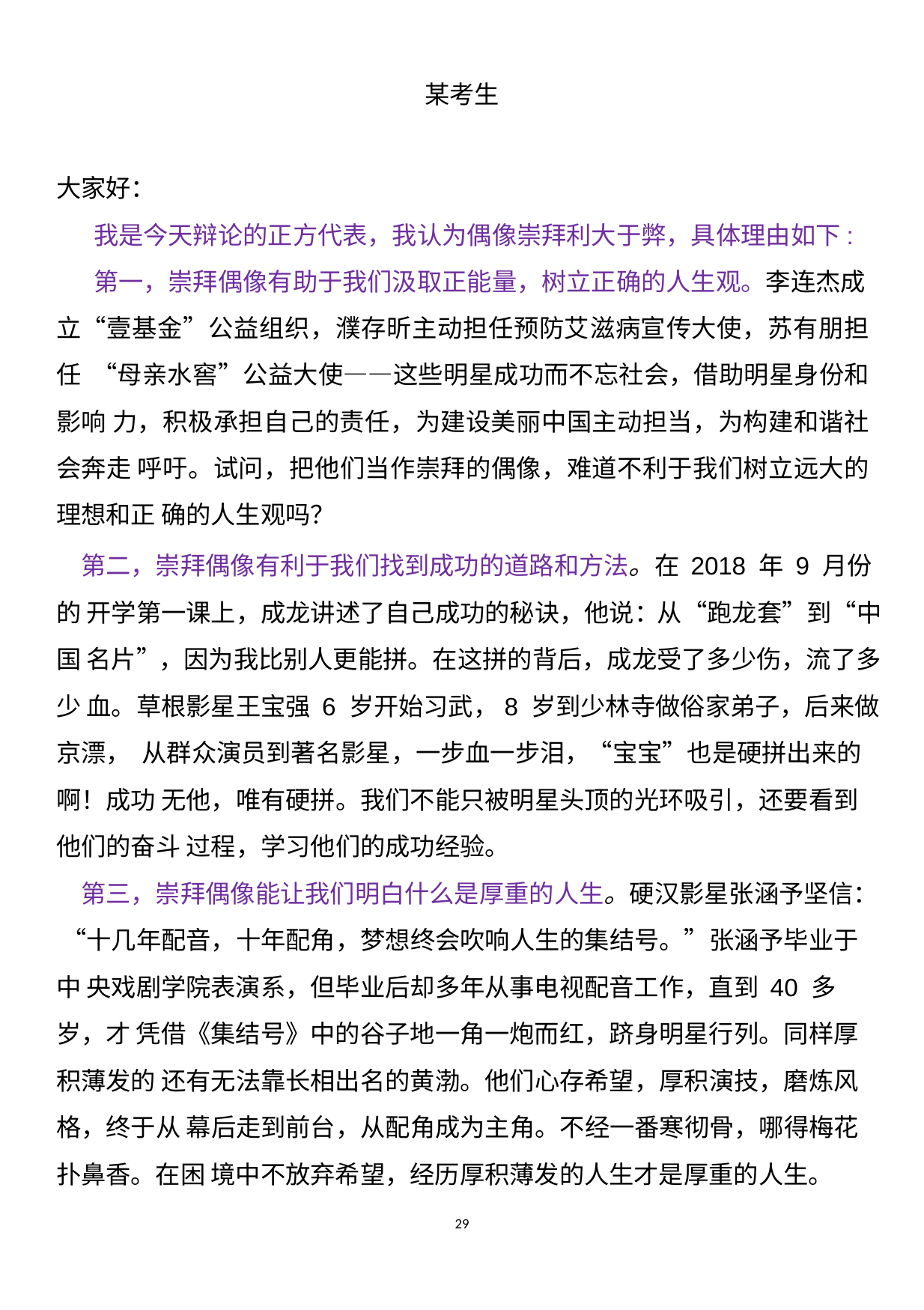

某考生
大家好：
我是今天辩论的正方代表，我认为偶像崇拜利大于弊，具体理由如下:  第一，崇拜偶像有助于我们汲取正能量，树立正确的人生观。李连杰成
立“壹基金”公益组织，濮存昕主动担任预防艾滋病宣传大使，苏有朋担任  “母亲水窖”公益大使——这些明星成功而不忘社会，借助明星身份和影响 力，积极承担自己的责任，为建设美丽中国主动担当，为构建和谐社会奔走 呼吁。试问，把他们当作崇拜的偶像，难道不利于我们树立远大的理想和正 确的人生观吗？
第二，崇拜偶像有利于我们找到成功的道路和方法。在 2018 年 9 月份的 开学第一课上，成龙讲述了自己成功的秘诀，他说：从“跑龙套”到“中国 名片”，因为我比别人更能拼。在这拼的背后，成龙受了多少伤，流了多少 血。草根影星王宝强 6 岁开始习武，8 岁到少林寺做俗家弟子，后来做京漂，  从群众演员到著名影星，一步血一步泪，“宝宝”也是硬拼出来的啊！成功 无他，唯有硬拼。我们不能只被明星头顶的光环吸引，还要看到他们的奋斗 过程，学习他们的成功经验。
第三，崇拜偶像能让我们明白什么是厚重的人生。硬汉影星张涵予坚信：  “十几年配音，十年配角，梦想终会吹响人生的集结号。”张涵予毕业于中 央戏剧学院表演系，但毕业后却多年从事电视配音工作，直到 40 多岁，才 凭借《集结号》中的谷子地一角一炮而红，跻身明星行列。同样厚积薄发的 还有无法靠长相出名的黄渤。他们心存希望，厚积演技，磨炼风格，终于从 幕后走到前台，从配角成为主角。不经一番寒彻骨，哪得梅花扑鼻香。在困 境中不放弃希望，经历厚积薄发的人生才是厚重的人生。
29